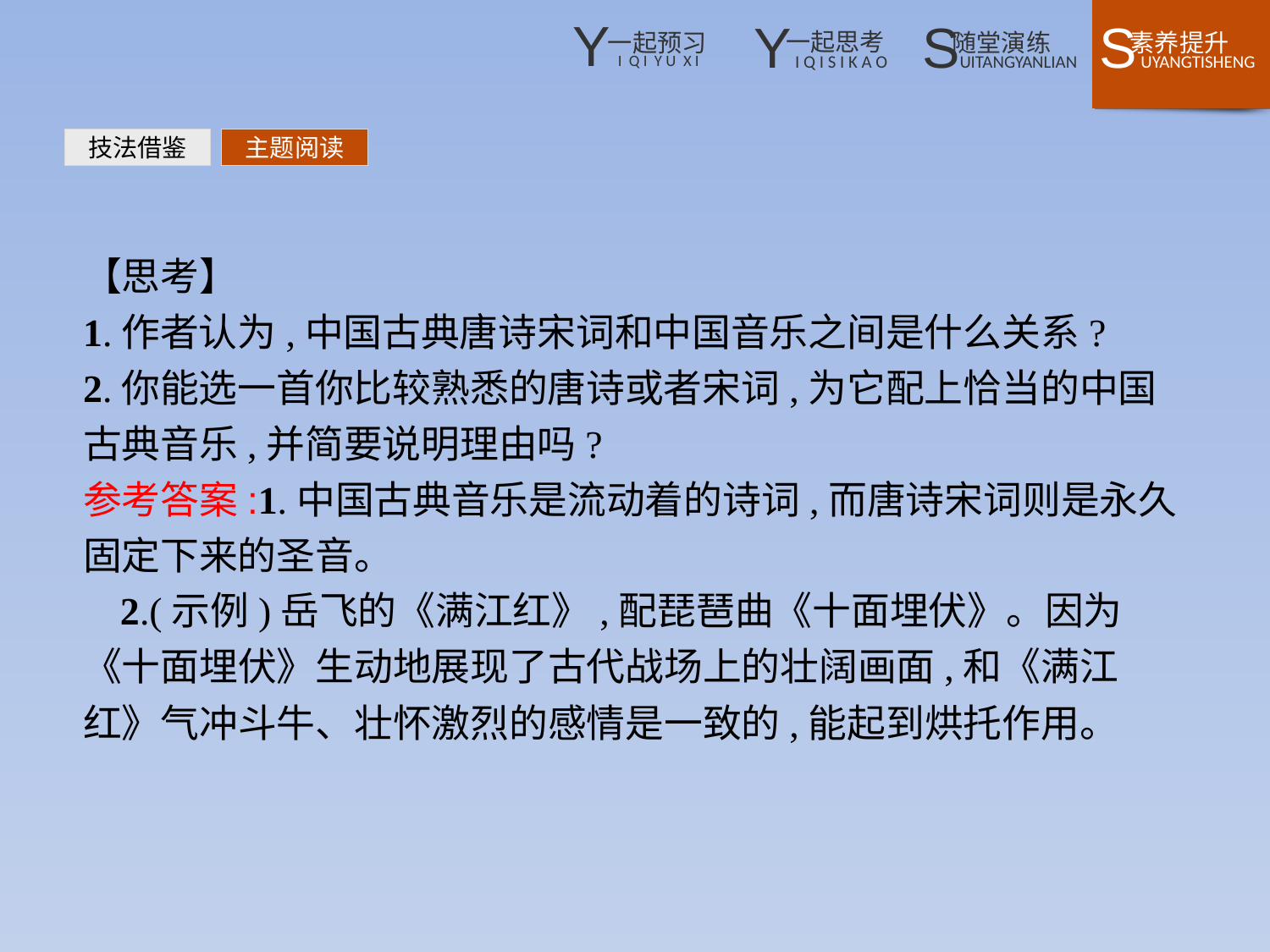

技法借鉴
主题阅读
【思考】
1.作者认为,中国古典唐诗宋词和中国音乐之间是什么关系?
2.你能选一首你比较熟悉的唐诗或者宋词,为它配上恰当的中国古典音乐,并简要说明理由吗?
参考答案:1.中国古典音乐是流动着的诗词,而唐诗宋词则是永久固定下来的圣音。
2.(示例)岳飞的《满江红》,配琵琶曲《十面埋伏》。因为《十面埋伏》生动地展现了古代战场上的壮阔画面,和《满江红》气冲斗牛、壮怀激烈的感情是一致的,能起到烘托作用。